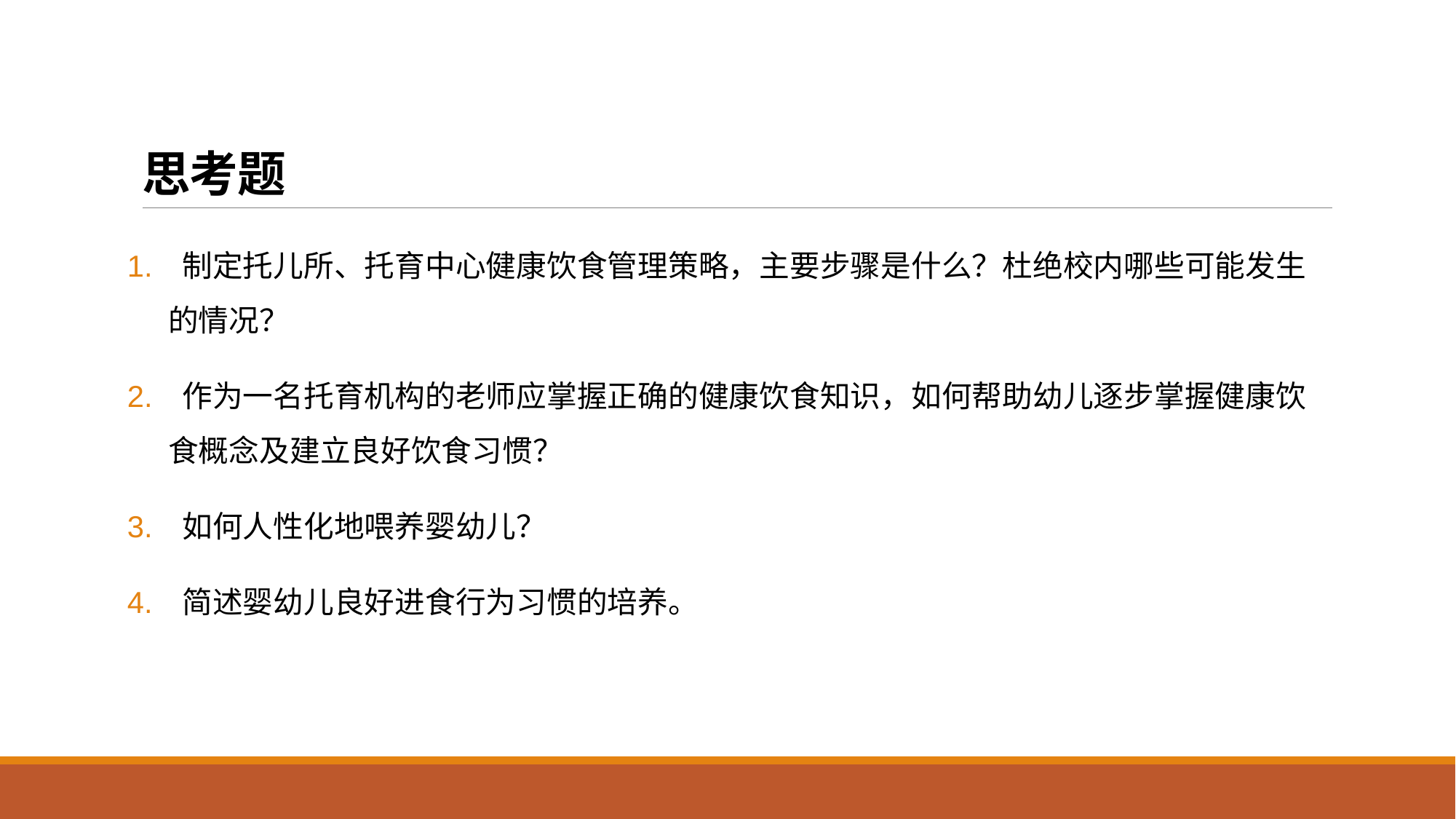

# 思考题
 制定托儿所、托育中心健康饮食管理策略，主要步骤是什么？杜绝校内哪些可能发生的情况？
 作为一名托育机构的老师应掌握正确的健康饮食知识，如何帮助幼儿逐步掌握健康饮食概念及建立良好饮食习惯？
 如何人性化地喂养婴幼儿？
 简述婴幼儿良好进食行为习惯的培养。